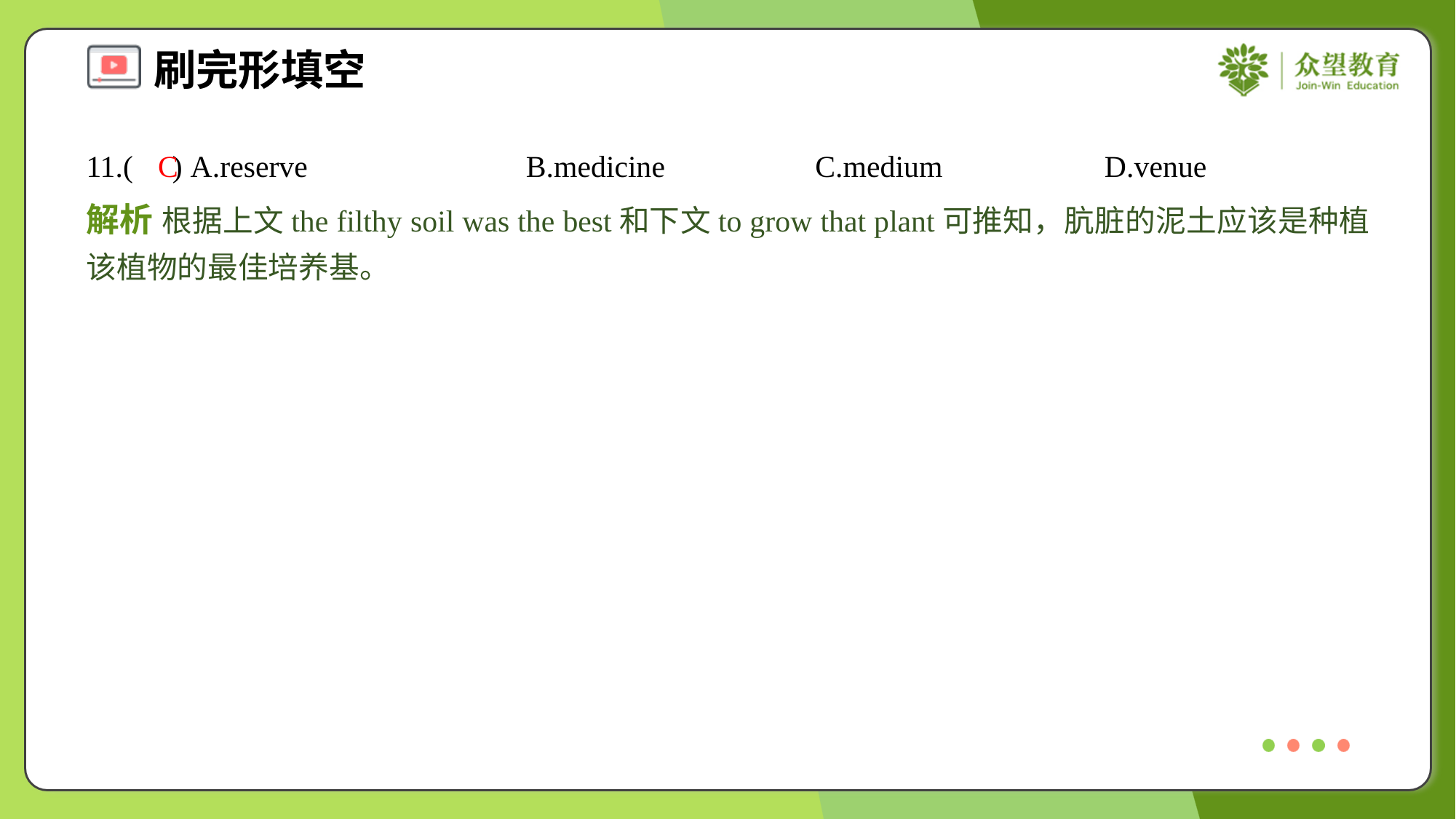

11.(     ) A.reserve	B.medicine	C.medium	D.venue
C
解析 根据上文the filthy soil was the best和下文to grow that plant可推知，肮脏的泥土应该是种植该植物的最佳培养基。